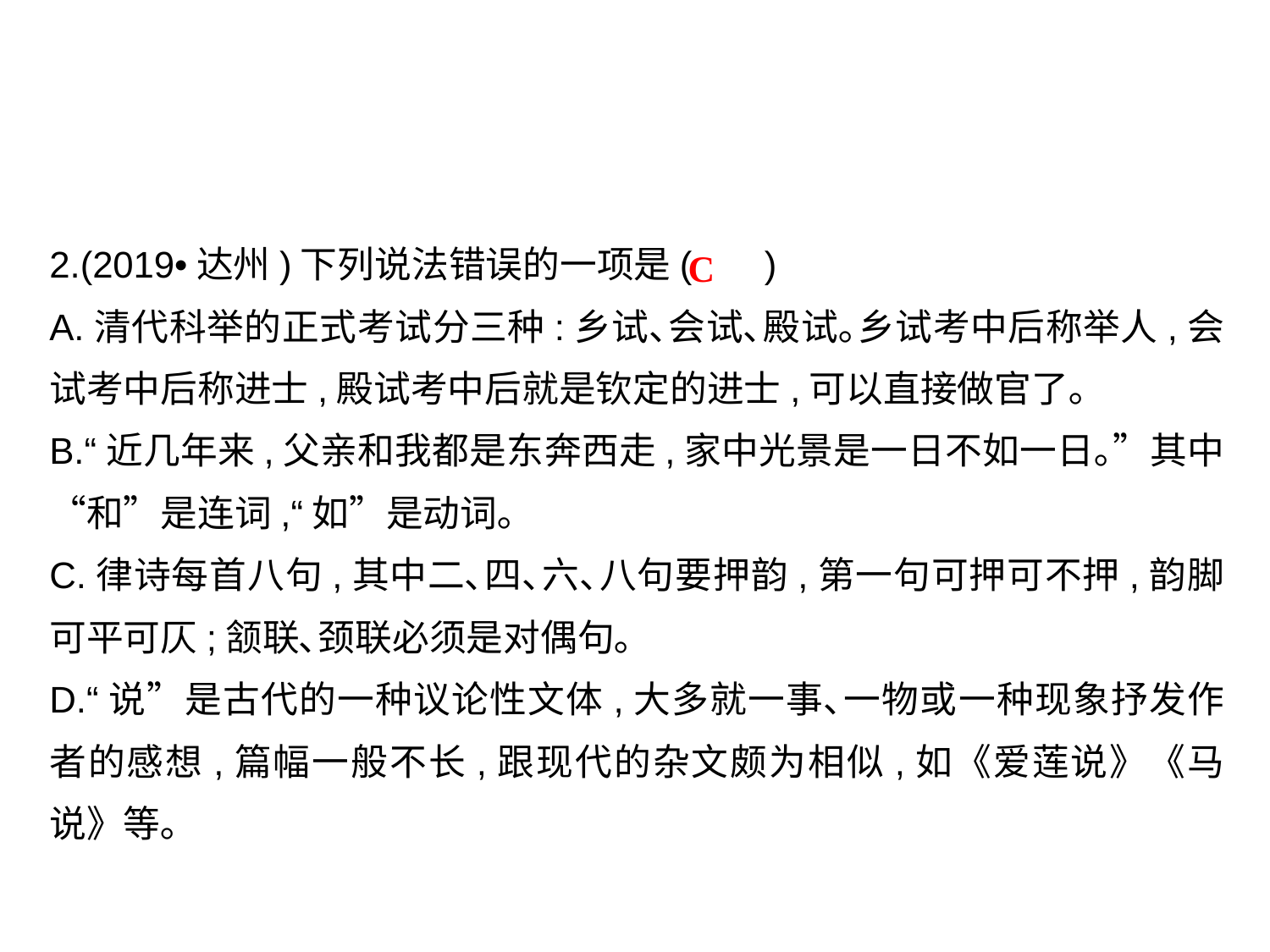

2.(2019•达州)下列说法错误的一项是(       )
A.清代科举的正式考试分三种:乡试､会试､殿试｡乡试考中后称举人,会试考中后称进士,殿试考中后就是钦定的进士,可以直接做官了｡
B.“近几年来,父亲和我都是东奔西走,家中光景是一日不如一日｡”其中“和”是连词,“如”是动词｡
C.律诗每首八句,其中二､四､六､八句要押韵,第一句可押可不押,韵脚可平可仄;颔联､颈联必须是对偶句｡
D.“说”是古代的一种议论性文体,大多就一事､一物或一种现象抒发作者的感想,篇幅一般不长,跟现代的杂文颇为相似,如《爱莲说》《马说》等｡
C